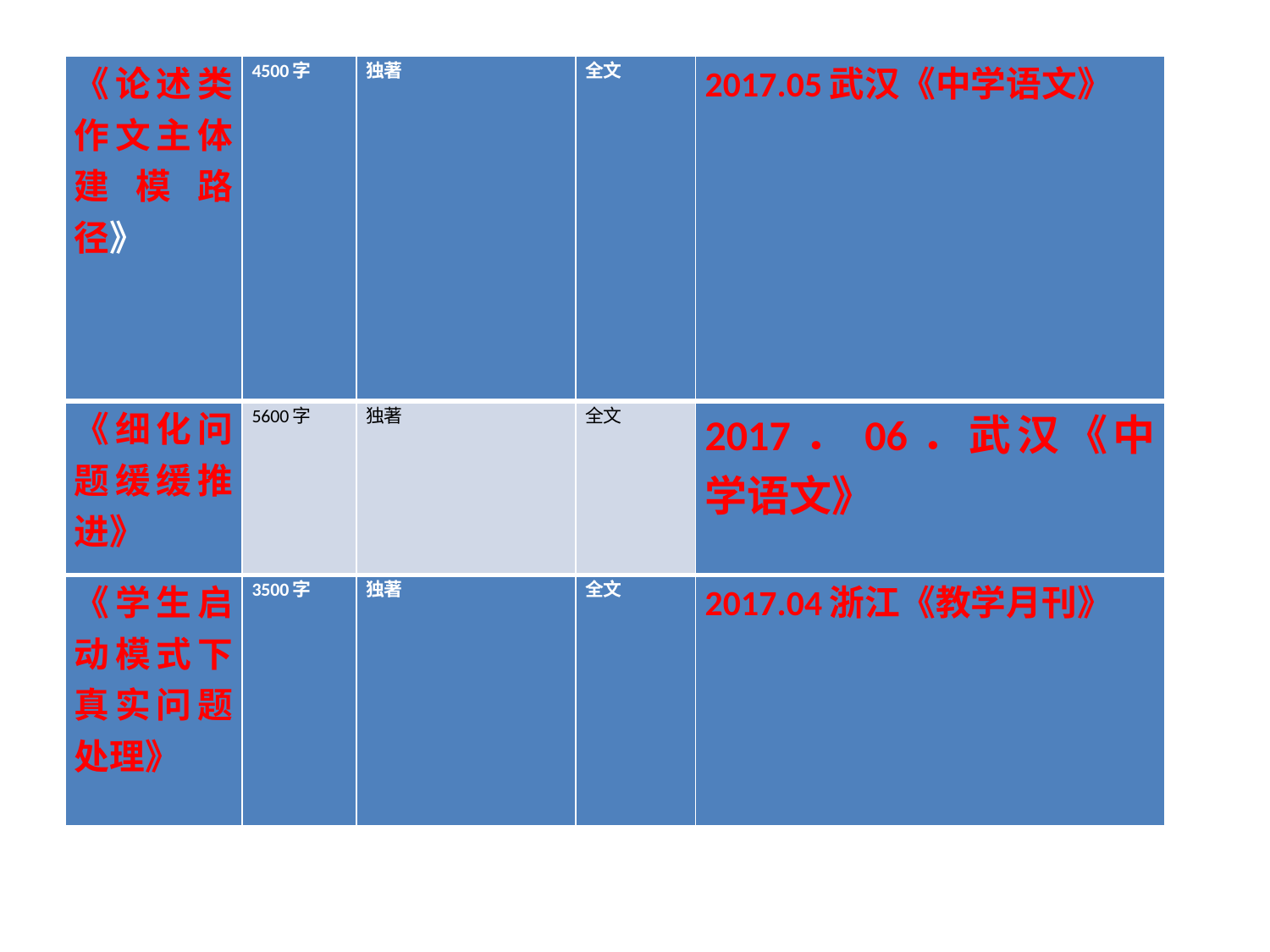

| 《论述类作文主体建模路径》 | 4500字 | 独著 | 全文 | 2017.05武汉《中学语文》 |
| --- | --- | --- | --- | --- |
| 《细化问题缓缓推进》 | 5600字 | 独著 | 全文 | 2017．06．武汉《中学语文》 |
| 《学生启动模式下真实问题处理》 | 3500字 | 独著 | 全文 | 2017.04浙江《教学月刊》 |